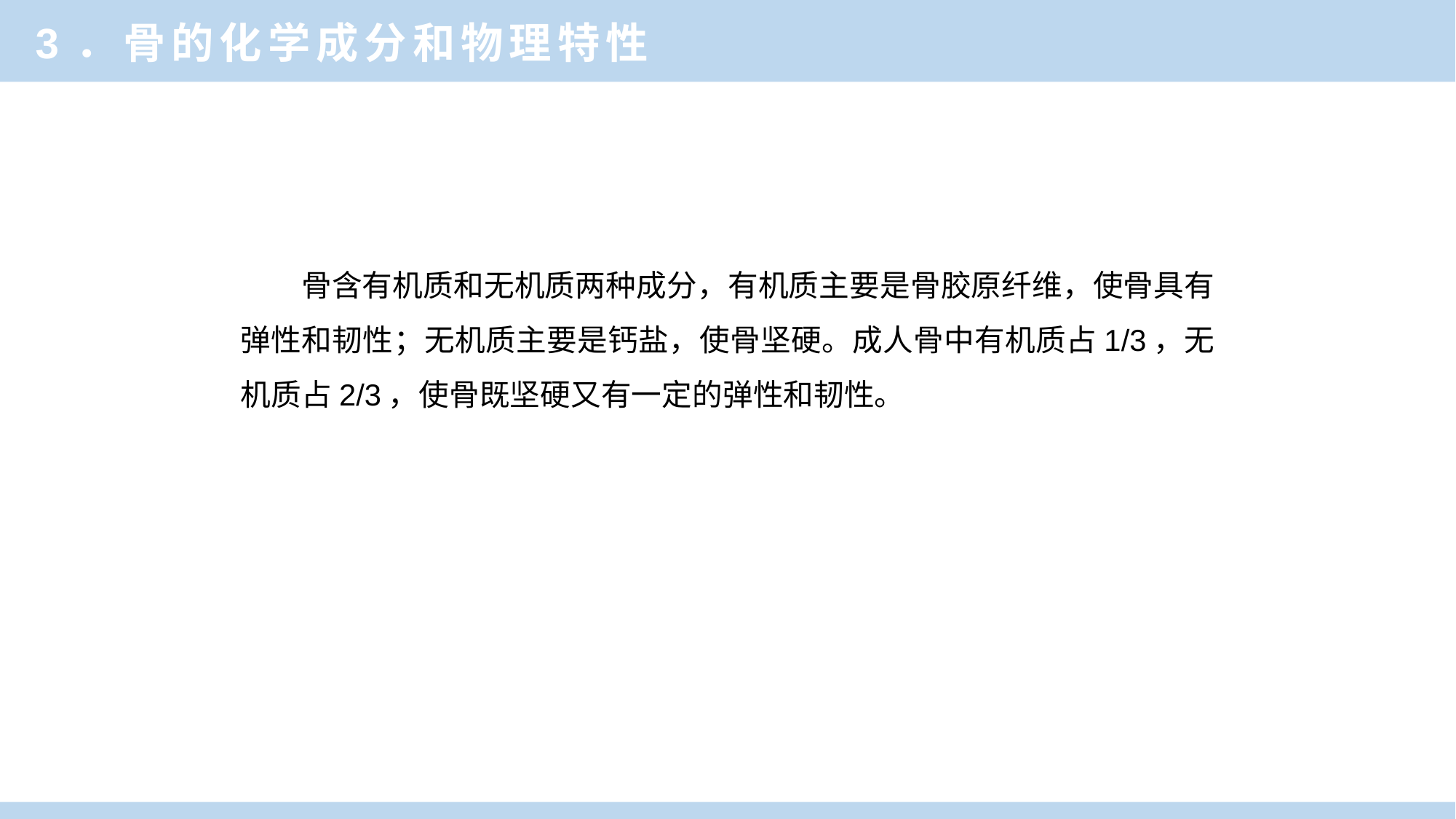

3．骨的化学成分和物理特性
骨含有机质和无机质两种成分，有机质主要是骨胶原纤维，使骨具有弹性和韧性；无机质主要是钙盐，使骨坚硬。成人骨中有机质占1/3，无机质占2/3，使骨既坚硬又有一定的弹性和韧性。